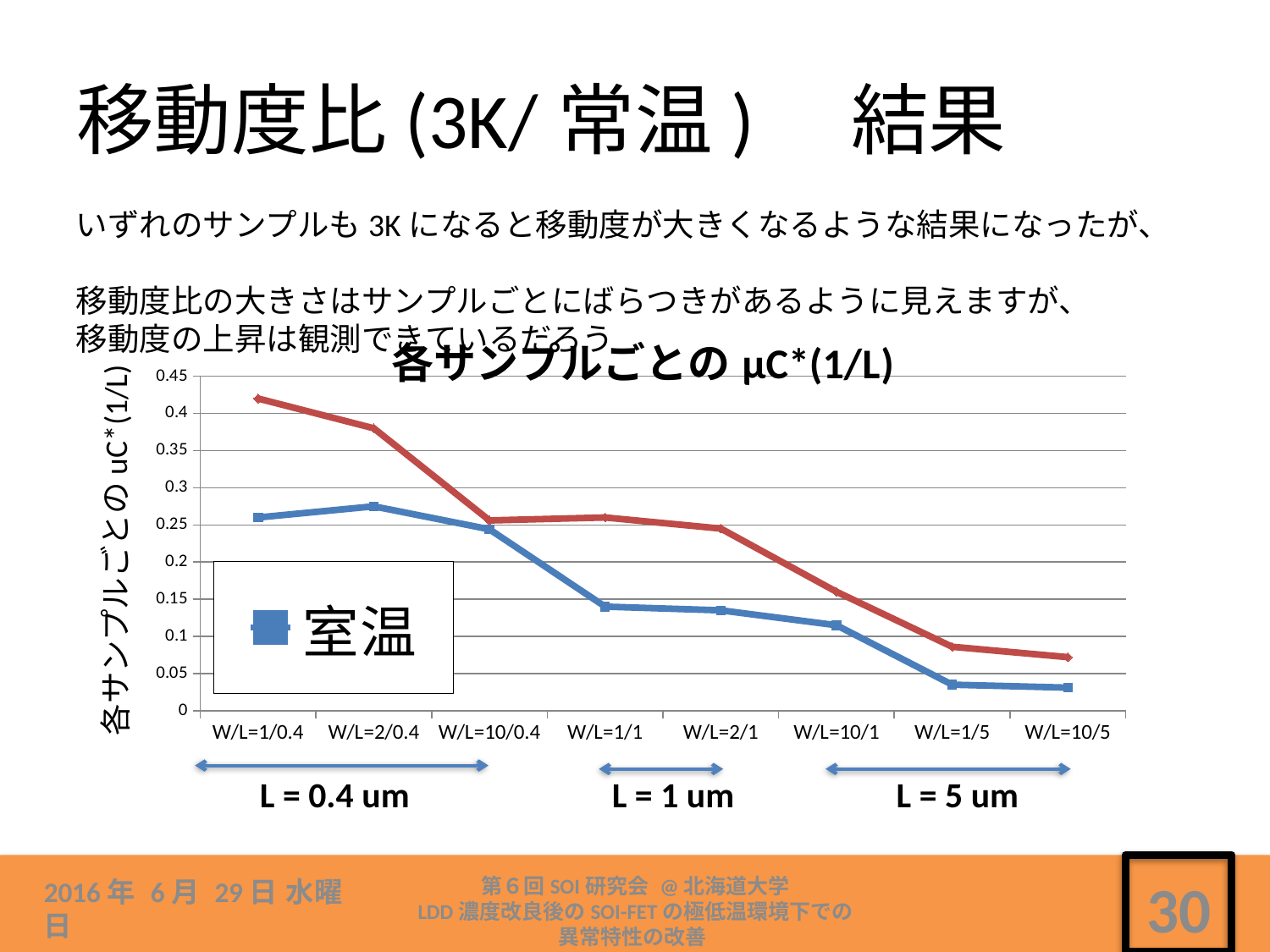

# 移動度比(3K/常温)　結果
いずれのサンプルも3Kになると移動度が大きくなるような結果になったが、
移動度比の大きさはサンプルごとにばらつきがあるように見えますが、
移動度の上昇は観測できているだろう

### Chart: 各サンプルごとのμC*(1/L)

| Category |  |  |
|---|---|---|
| W/L=1/0.4 | 0.26 | 0.42 |
| W/L=2/0.4 | 0.275 | 0.38 |
| W/L=10/0.4 | 0.244 | 0.256 |
| W/L=1/1 | 0.14 | 0.26 |
| W/L=2/1 | 0.135 | 0.245 |
| W/L=10/1 | 0.115 | 0.16 |
| W/L=1/5 | 0.035 | 0.086 |
| W/L=10/5 | 0.031 | 0.072 |
各サンプルごとのuC*(1/L)
L = 0.4 um
L = 1 um
L = 5 um
第６回SOI研究会 @北海道大学
LDD濃度改良後のSOI-FETの極低温環境下での
異常特性の改善
2016年 6月 29日 水曜日
30